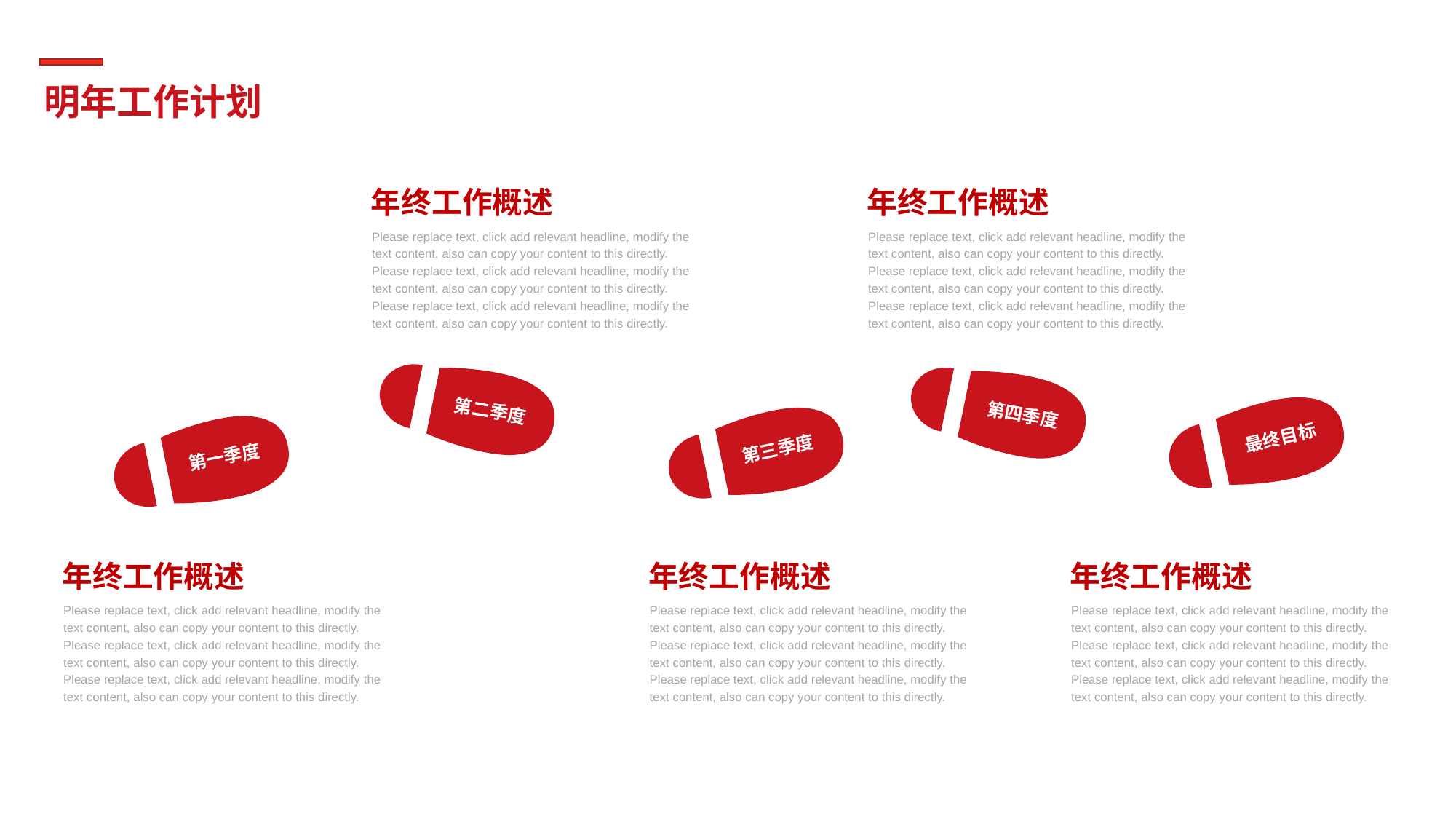

明年工作计划
年终工作概述
年终工作概述
Please replace text, click add relevant headline, modify the text content, also can copy your content to this directly. Please replace text, click add relevant headline, modify the text content, also can copy your content to this directly. Please replace text, click add relevant headline, modify the text content, also can copy your content to this directly.

Please replace text, click add relevant headline, modify the text content, also can copy your content to this directly. Please replace text, click add relevant headline, modify the text content, also can copy your content to this directly. Please replace text, click add relevant headline, modify the text content, also can copy your content to this directly.

第二季度

第四季度

最终目标
第三季度
第一季度
年终工作概述
年终工作概述
年终工作概述
Please replace text, click add relevant headline, modify the text content, also can copy your content to this directly. Please replace text, click add relevant headline, modify the text content, also can copy your content to this directly. Please replace text, click add relevant headline, modify the text content, also can copy your content to this directly.

Please replace text, click add relevant headline, modify the text content, also can copy your content to this directly. Please replace text, click add relevant headline, modify the text content, also can copy your content to this directly. Please replace text, click add relevant headline, modify the text content, also can copy your content to this directly.

Please replace text, click add relevant headline, modify the text content, also can copy your content to this directly. Please replace text, click add relevant headline, modify the text content, also can copy your content to this directly. Please replace text, click add relevant headline, modify the text content, also can copy your content to this directly.